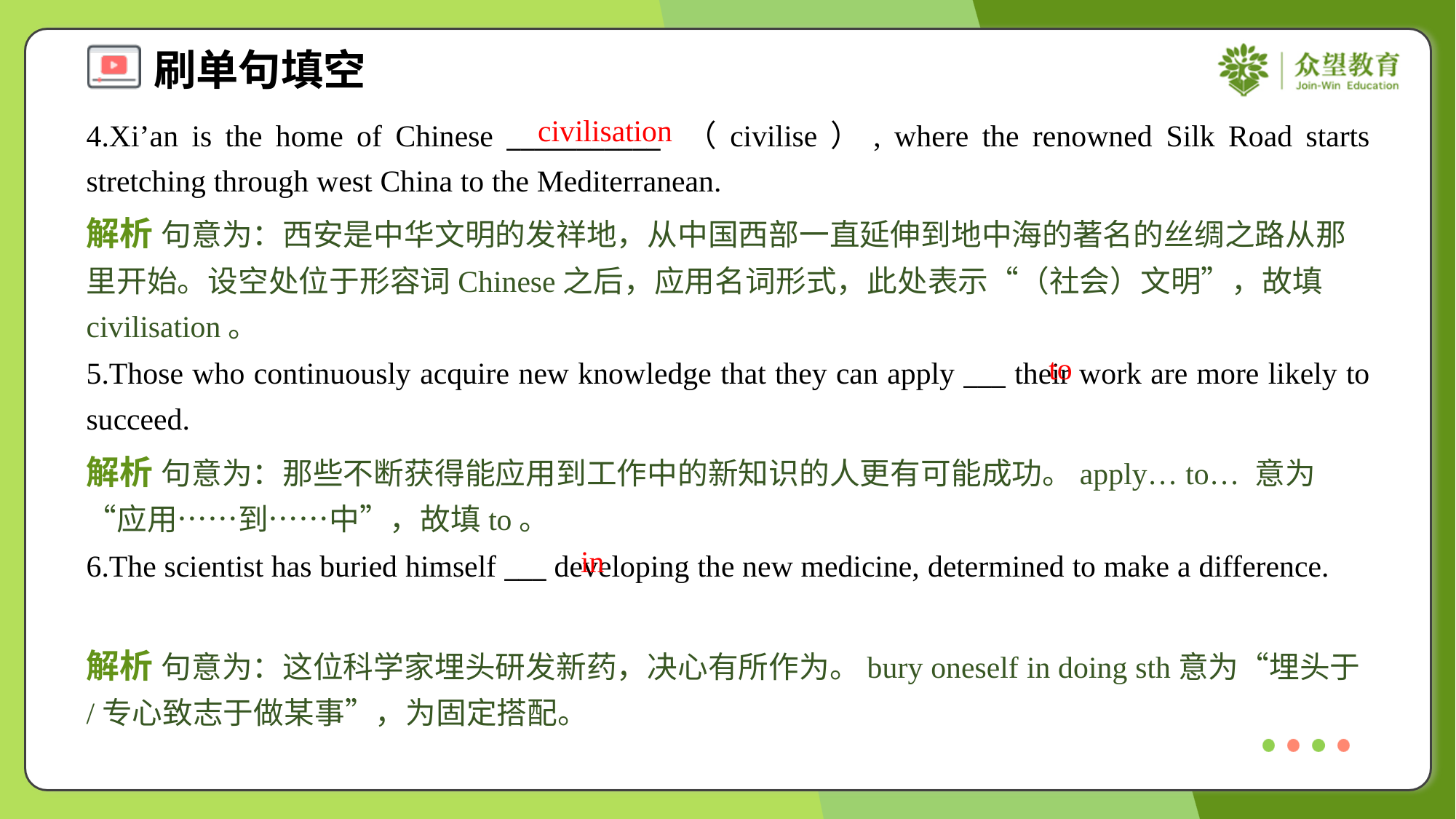

civilisation
4.Xi’an is the home of Chinese ___________ （civilise）, where the renowned Silk Road starts stretching through west China to the Mediterranean.
解析 句意为：西安是中华文明的发祥地，从中国西部一直延伸到地中海的著名的丝绸之路从那里开始。设空处位于形容词Chinese之后，应用名词形式，此处表示“（社会）文明”，故填civilisation。
to
5.Those who continuously acquire new knowledge that they can apply ___ their work are more likely to succeed.
解析 句意为：那些不断获得能应用到工作中的新知识的人更有可能成功。apply… to… 意为“应用……到……中”，故填to。
in
6.The scientist has buried himself ___ developing the new medicine, determined to make a difference.
解析 句意为：这位科学家埋头研发新药，决心有所作为。bury oneself in doing sth意为“埋头于/专心致志于做某事”，为固定搭配。